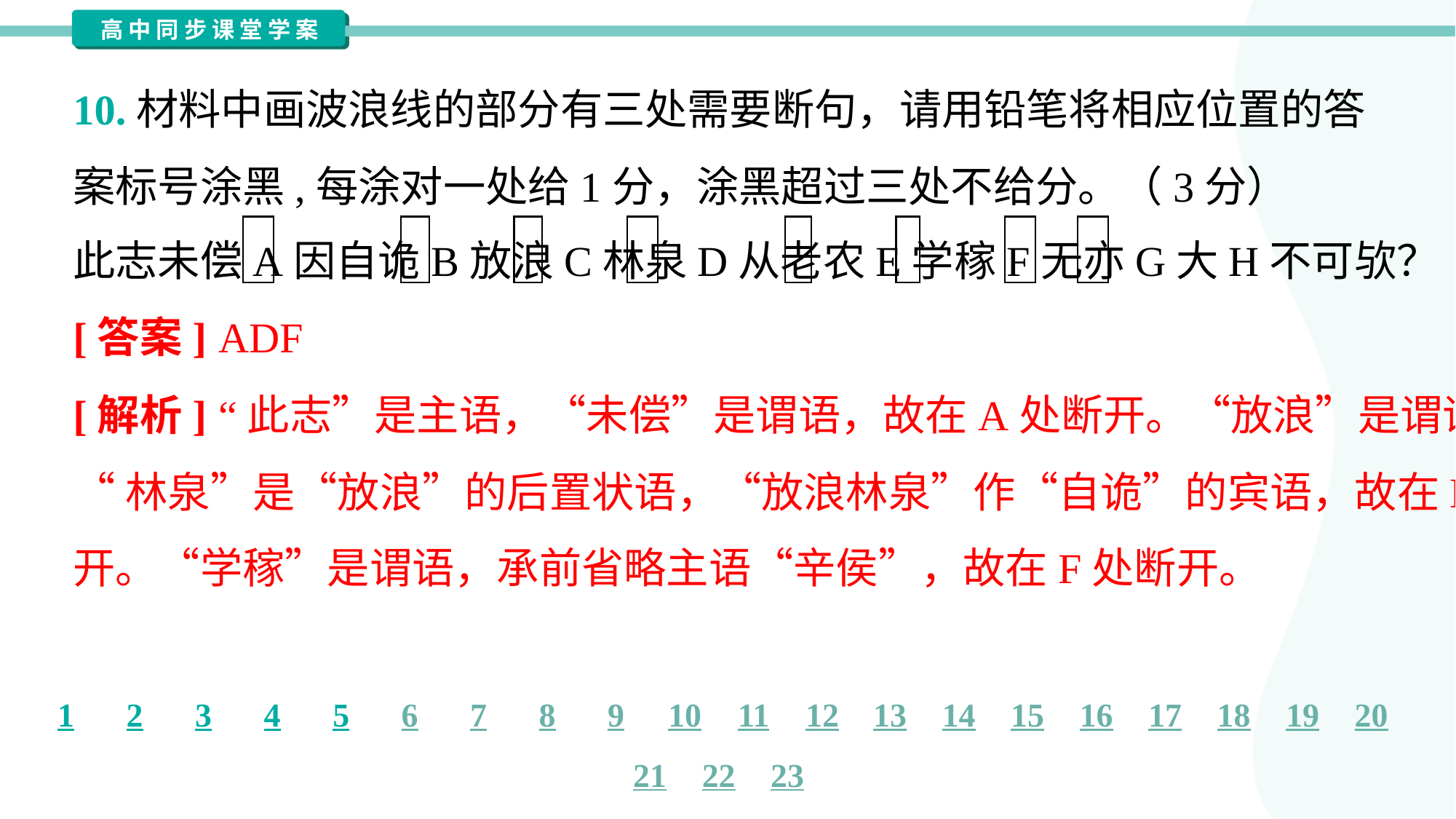

10.材料中画波浪线的部分有三处需要断句，请用铅笔将相应位置的答
案标号涂黑,每涂对一处给1分，涂黑超过三处不给分。（3分）
此志未偿A因自诡B放浪C林泉D从老农E学稼F无亦G大H不可欤？

[答案] ADF
[解析] “此志”是主语，“未偿”是谓语，故在A处断开。“放浪”是谓语，
“林泉”是“放浪”的后置状语，“放浪林泉”作“自诡”的宾语，故在D处断
开。“学稼”是谓语，承前省略主语“辛侯”，故在F处断开。